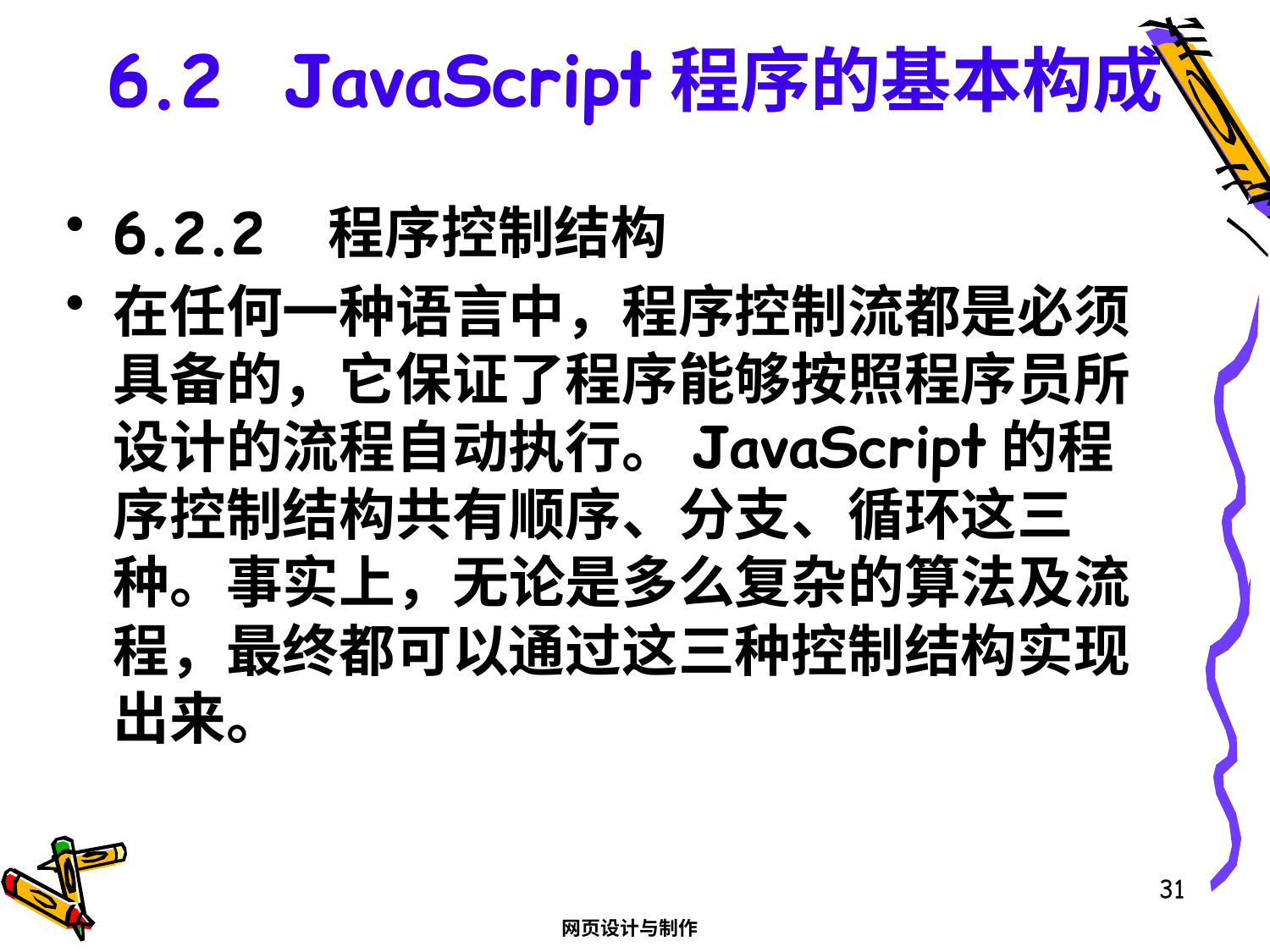

# 6.2  JavaScript程序的基本构成
6.2.2  程序控制结构
在任何一种语言中，程序控制流都是必须具备的，它保证了程序能够按照程序员所设计的流程自动执行。JavaScript的程序控制结构共有顺序、分支、循环这三种。事实上，无论是多么复杂的算法及流程，最终都可以通过这三种控制结构实现出来。
31
网页设计与制作